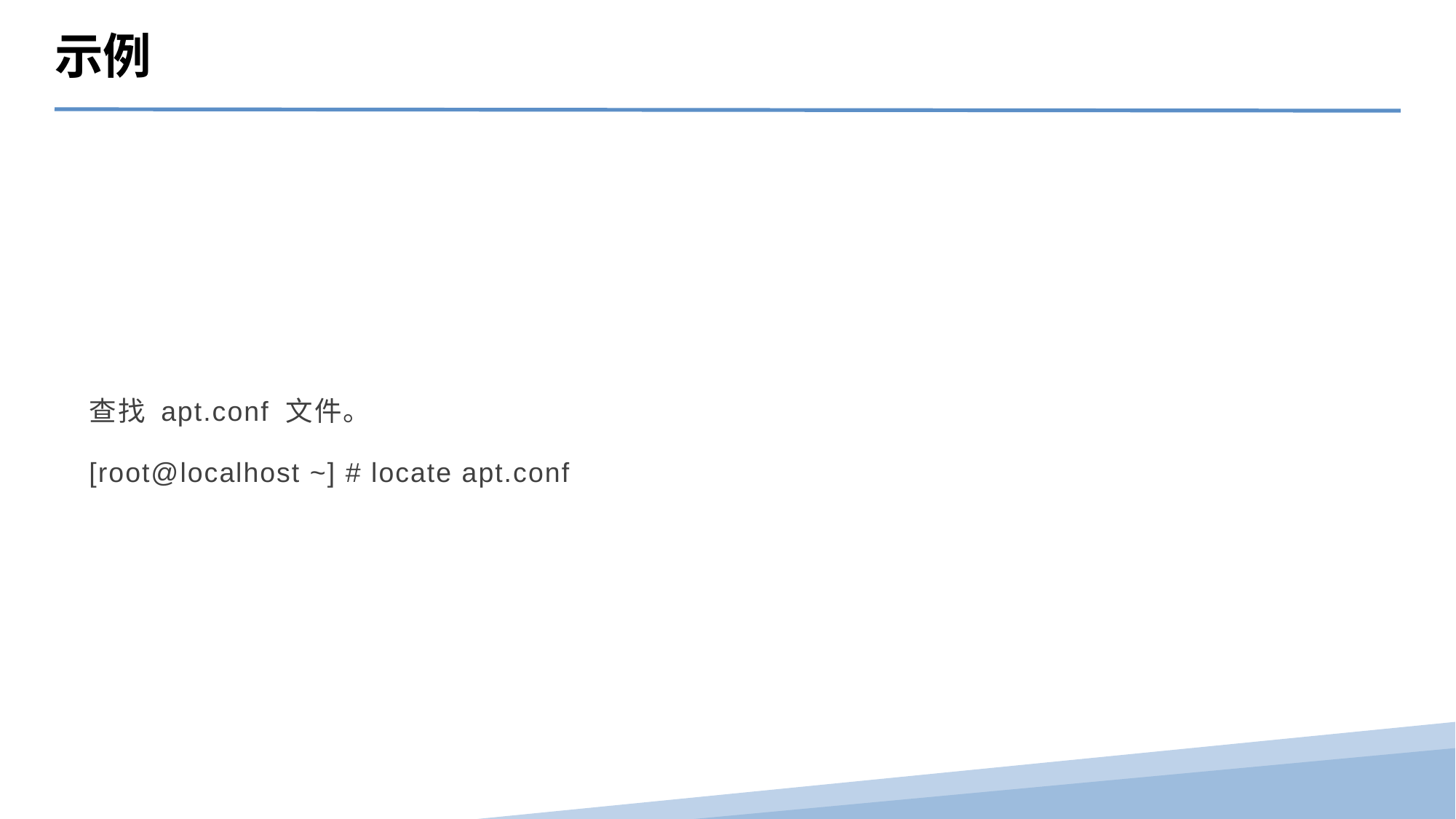

示例
查找 apt.conf 文件。
[root@localhost ~] # locate apt.conf